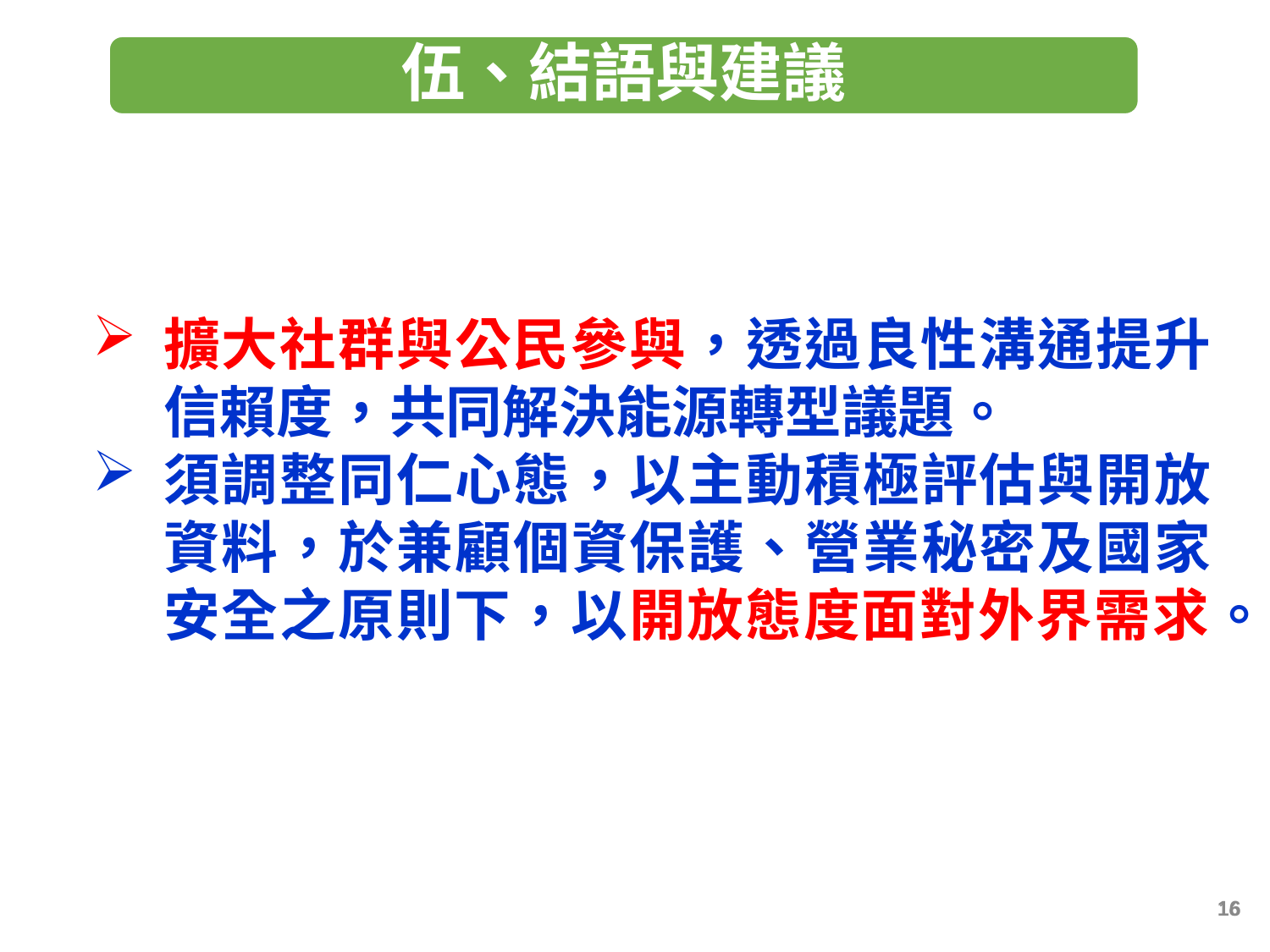

伍、結語與建議
擴大社群與公民參與，透過良性溝通提升信賴度，共同解決能源轉型議題。
須調整同仁心態，以主動積極評估與開放資料，於兼顧個資保護、營業秘密及國家安全之原則下，以開放態度面對外界需求。
16
16